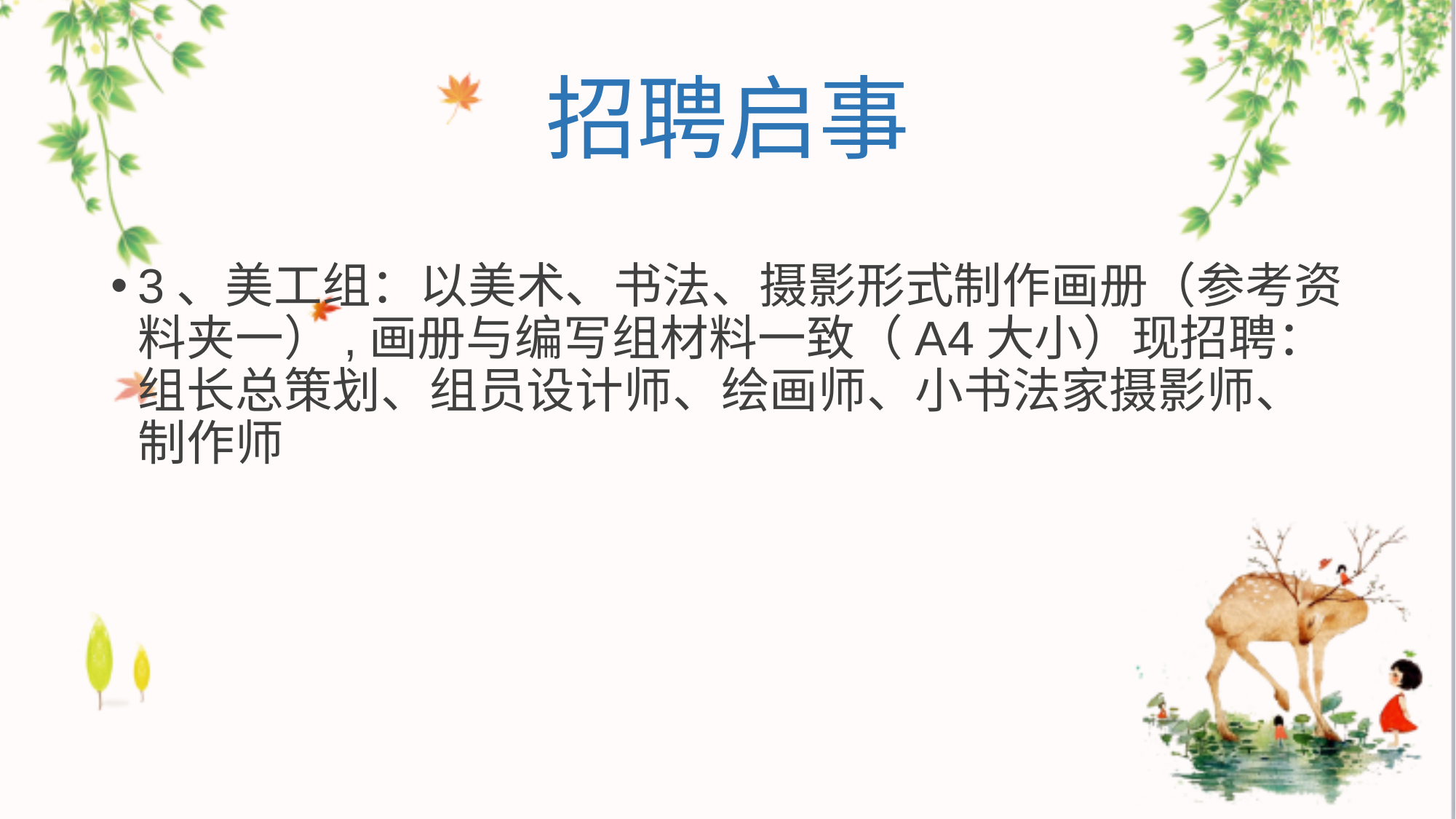

# 招聘启事

3、美工组：以美术、书法、摄影形式制作画册（参考资料夹一）,画册与编写组材料一致（A4大小）现招聘：组长总策划、组员设计师、绘画师、小书法家摄影师、制作师